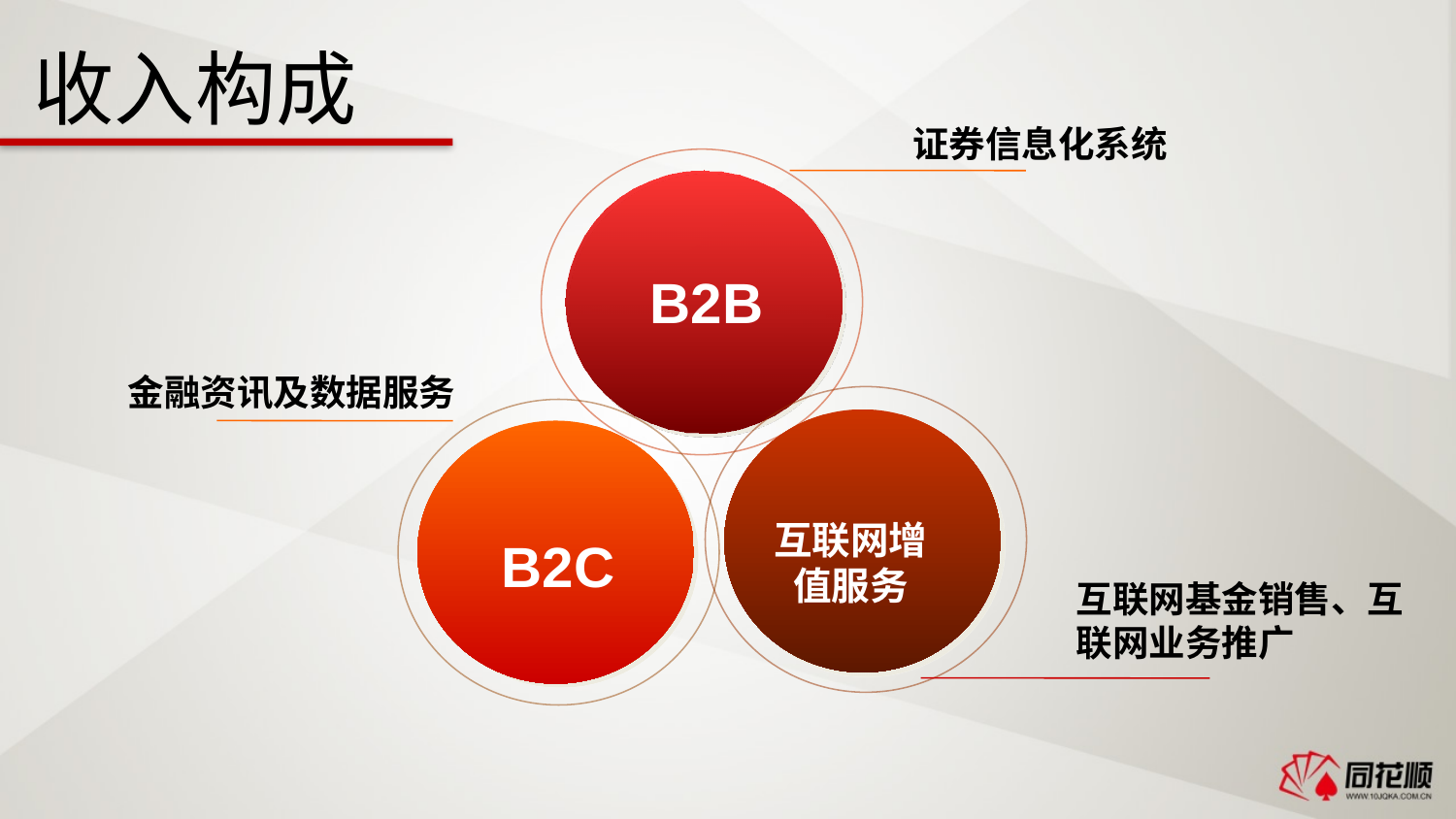

收入构成
证券信息化系统

B2B

金融资讯及数据服务

互联网增值服务

B2C

互联网基金销售、互联网业务推广